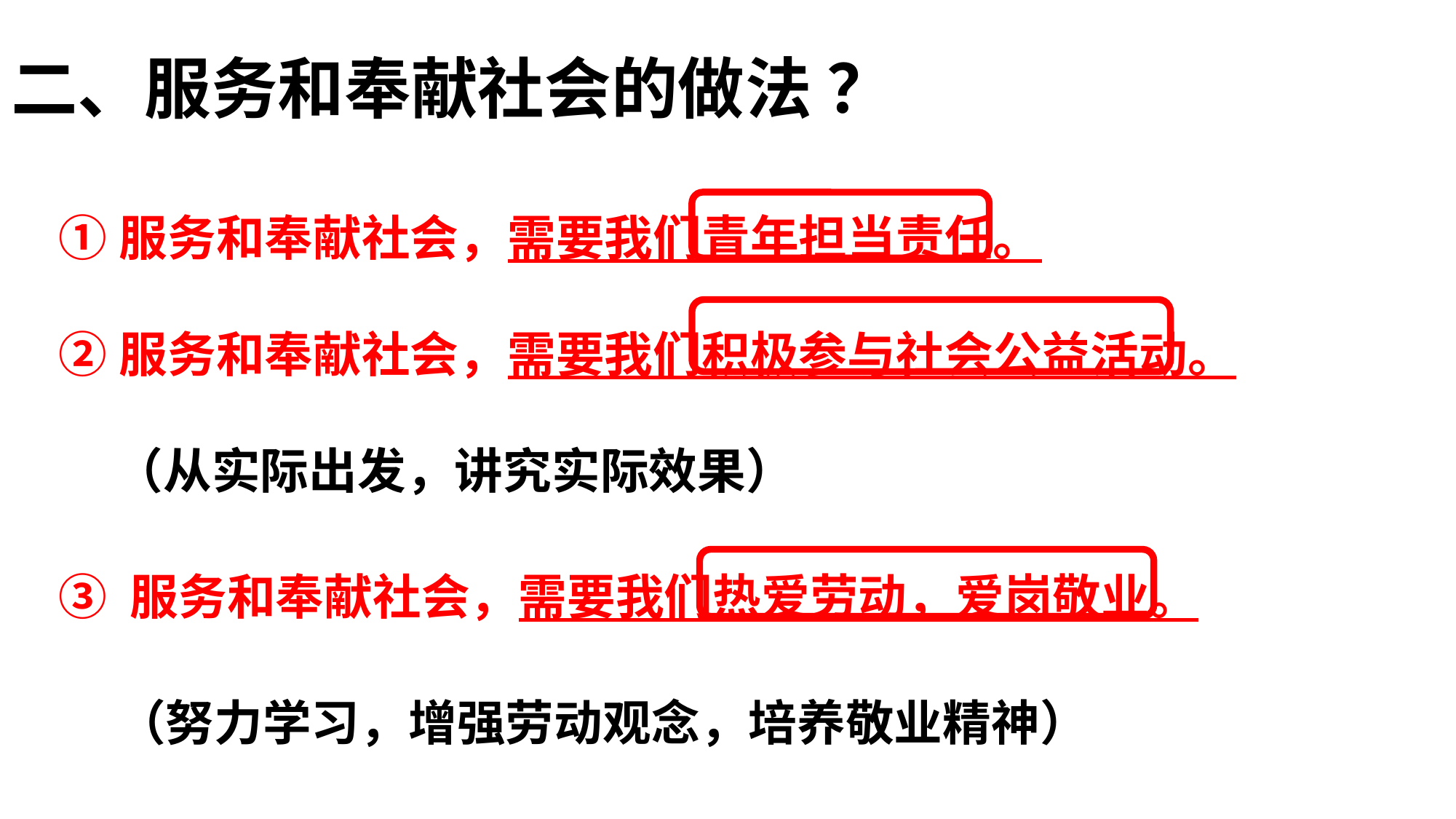

二、服务和奉献社会的做法 ？
①服务和奉献社会，需要我们青年担当责任。
②服务和奉献社会，需要我们积极参与社会公益活动。
    （从实际出发，讲究实际效果）
③ 服务和奉献社会，需要我们热爱劳动，爱岗敬业。
     （努力学习，增强劳动观念，培养敬业精神）